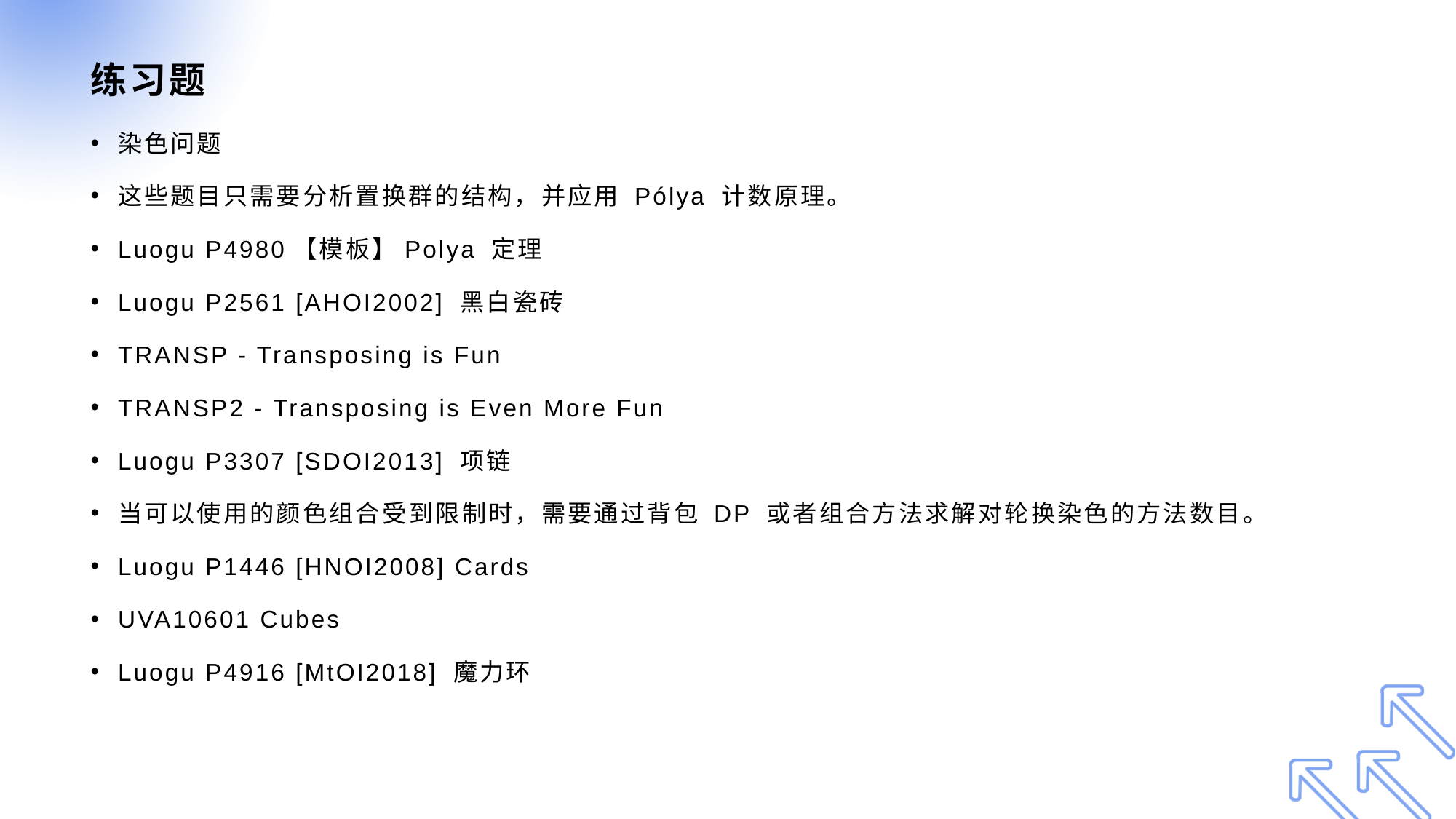

# 练习题
染色问题
这些题目只需要分析置换群的结构，并应用 Pólya 计数原理。
Luogu P4980【模板】Polya 定理
Luogu P2561 [AHOI2002] 黑白瓷砖
TRANSP - Transposing is Fun
TRANSP2 - Transposing is Even More Fun
Luogu P3307 [SDOI2013] 项链
当可以使用的颜色组合受到限制时，需要通过背包 DP 或者组合方法求解对轮换染色的方法数目。
Luogu P1446 [HNOI2008] Cards
UVA10601 Cubes
Luogu P4916 [MtOI2018] 魔力环